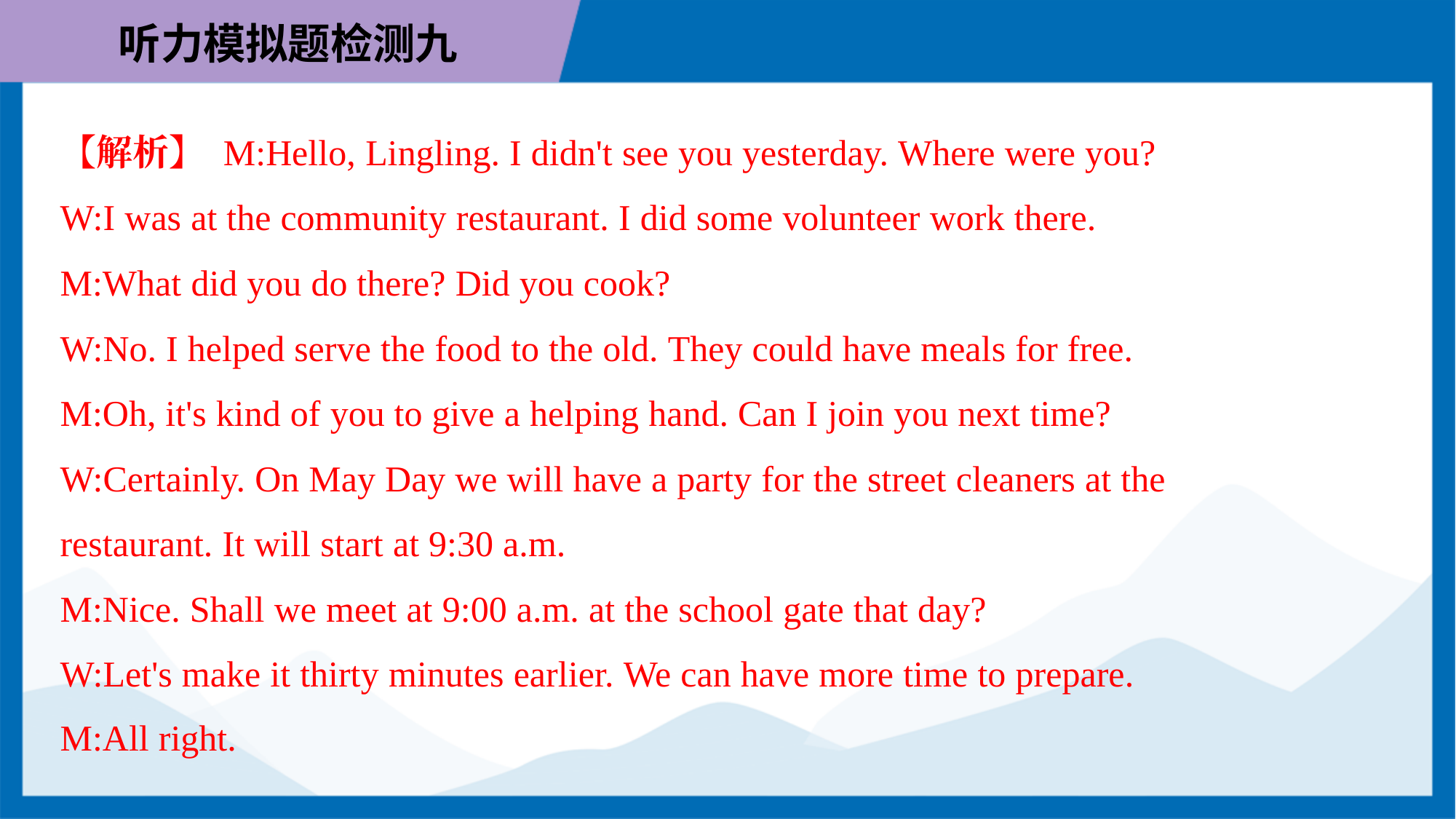

【解析】 M:Hello, Lingling. I didn't see you yesterday. Where were you?
W:I was at the community restaurant. I did some volunteer work there.
M:What did you do there? Did you cook?
W:No. I helped serve the food to the old. They could have meals for free.
M:Oh, it's kind of you to give a helping hand. Can I join you next time?
W:Certainly. On May Day we will have a party for the street cleaners at the
restaurant. It will start at 9:30 a.m.
M:Nice. Shall we meet at 9:00 a.m. at the school gate that day?
W:Let's make it thirty minutes earlier. We can have more time to prepare.
M:All right.